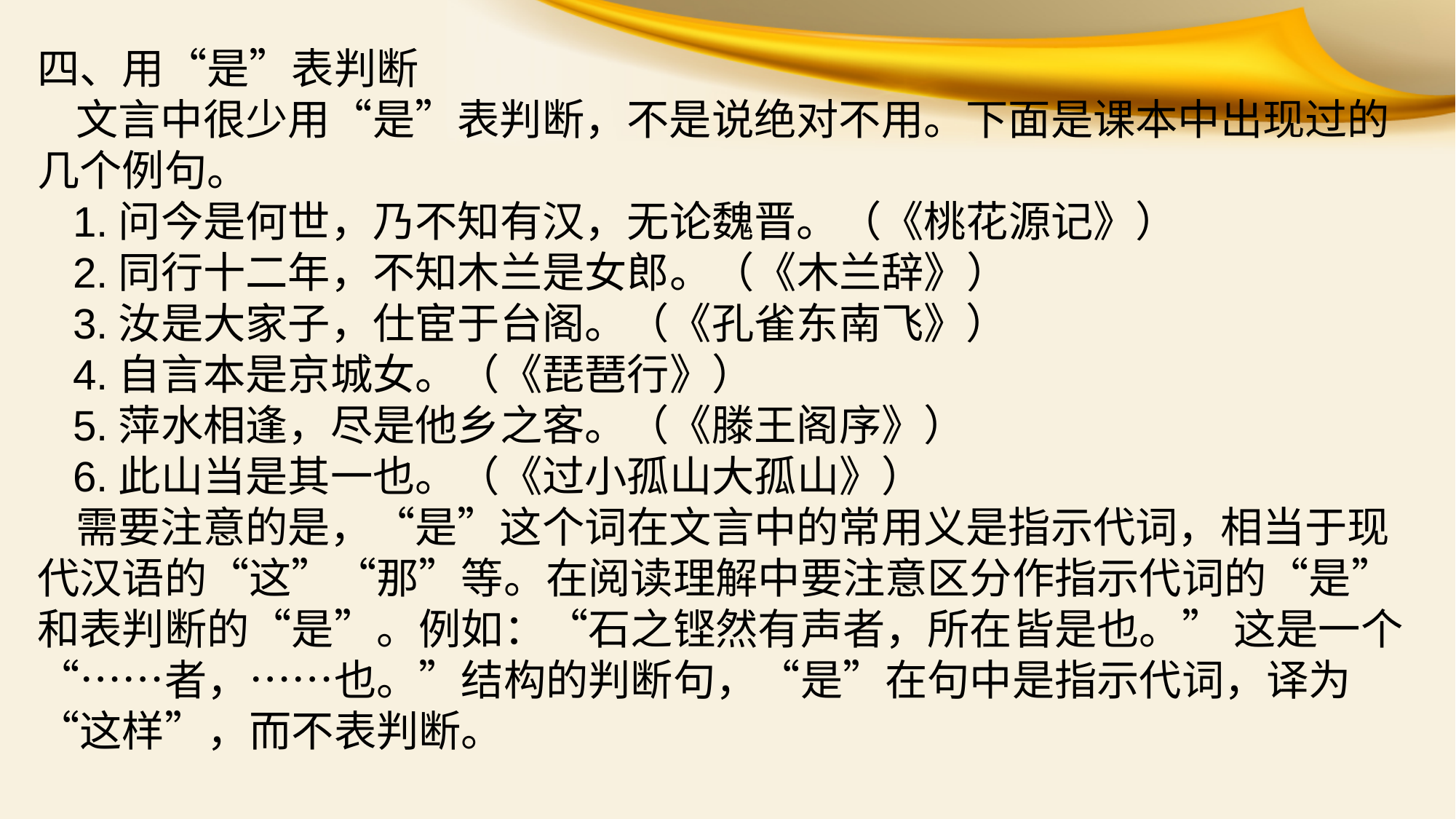

四、用“是”表判断
   文言中很少用“是”表判断，不是说绝对不用。下面是课本中出现过的几个例句。
   1.问今是何世，乃不知有汉，无论魏晋。（《桃花源记》）
   2.同行十二年，不知木兰是女郎。（《木兰辞》）
   3.汝是大家子，仕宦于台阁。（《孔雀东南飞》）
   4.自言本是京城女。（《琵琶行》）
   5.萍水相逢，尽是他乡之客。（《滕王阁序》）
   6.此山当是其一也。（《过小孤山大孤山》）
   需要注意的是，“是”这个词在文言中的常用义是指示代词，相当于现代汉语的“这”“那”等。在阅读理解中要注意区分作指示代词的“是”和表判断的“是”。例如：“石之铿然有声者，所在皆是也。” 这是一个“……者，……也。”结构的判断句，“是”在句中是指示代词，译为“这样”，而不表判断。